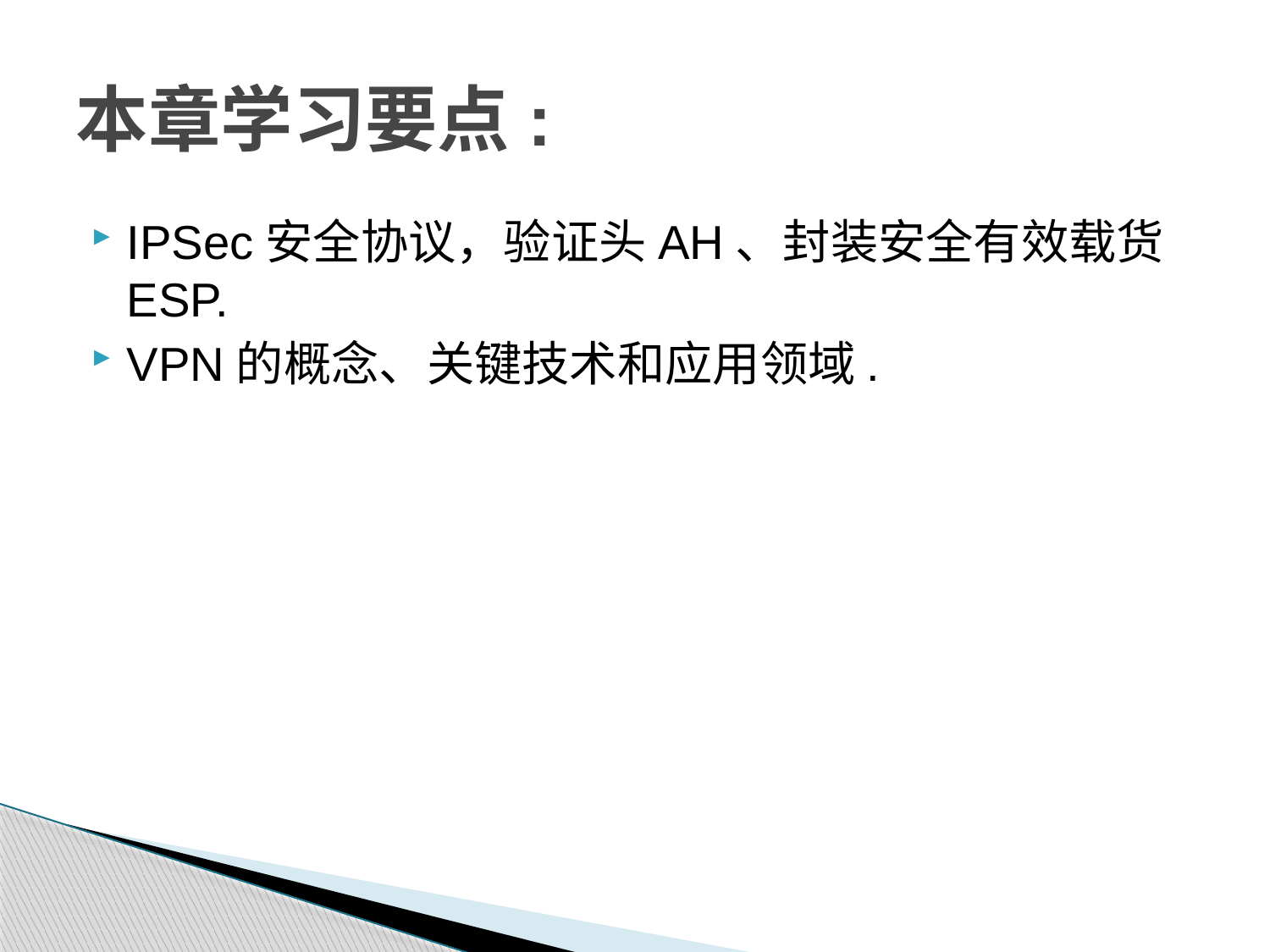

# 本章学习要点:
IPSec安全协议，验证头AH、封装安全有效载货ESP.
VPN的概念、关键技术和应用领域.